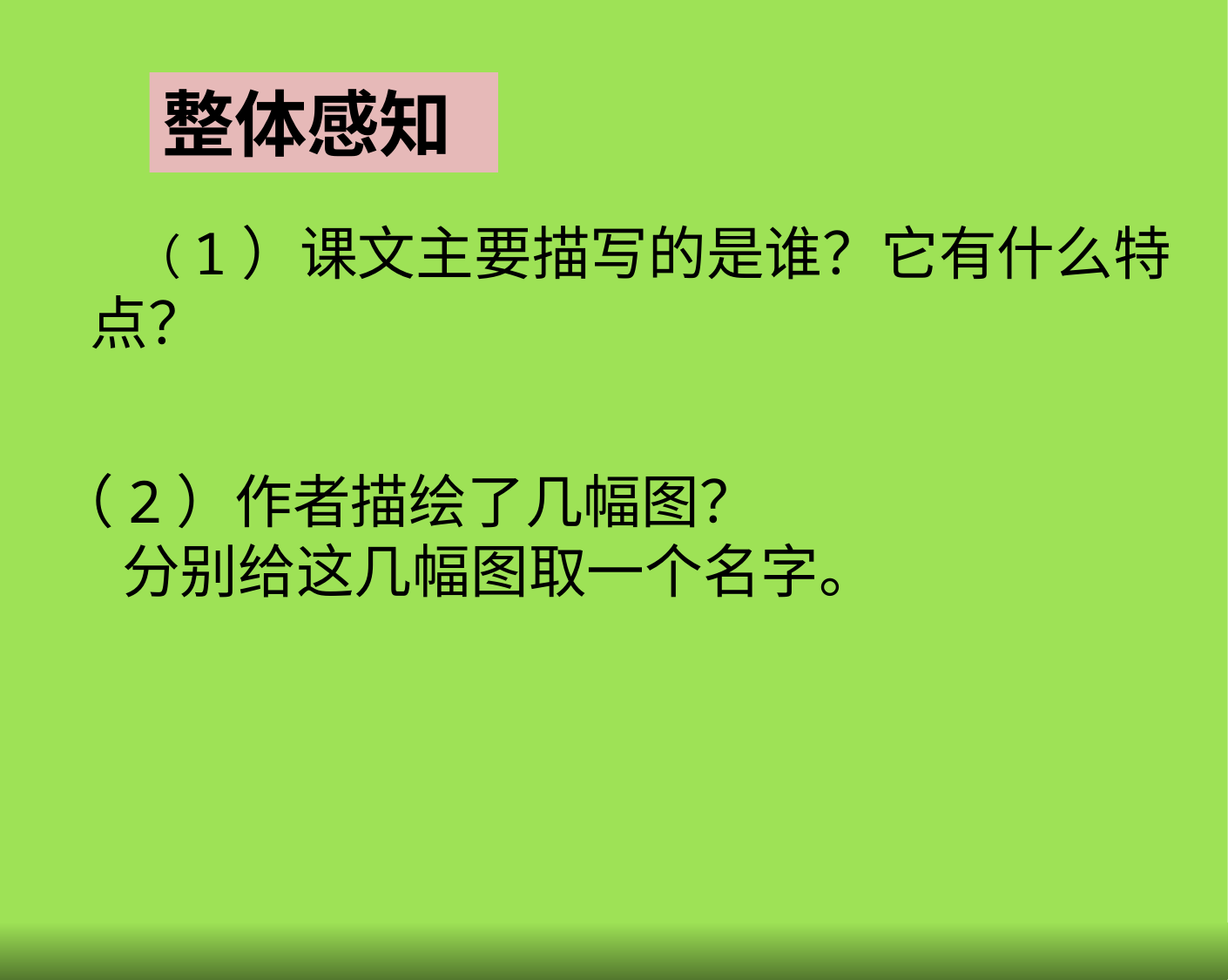

整体感知

（1）课文主要描写的是谁？它有什么特点？

（2）作者描绘了几幅图？
    分别给这几幅图取一个名字。